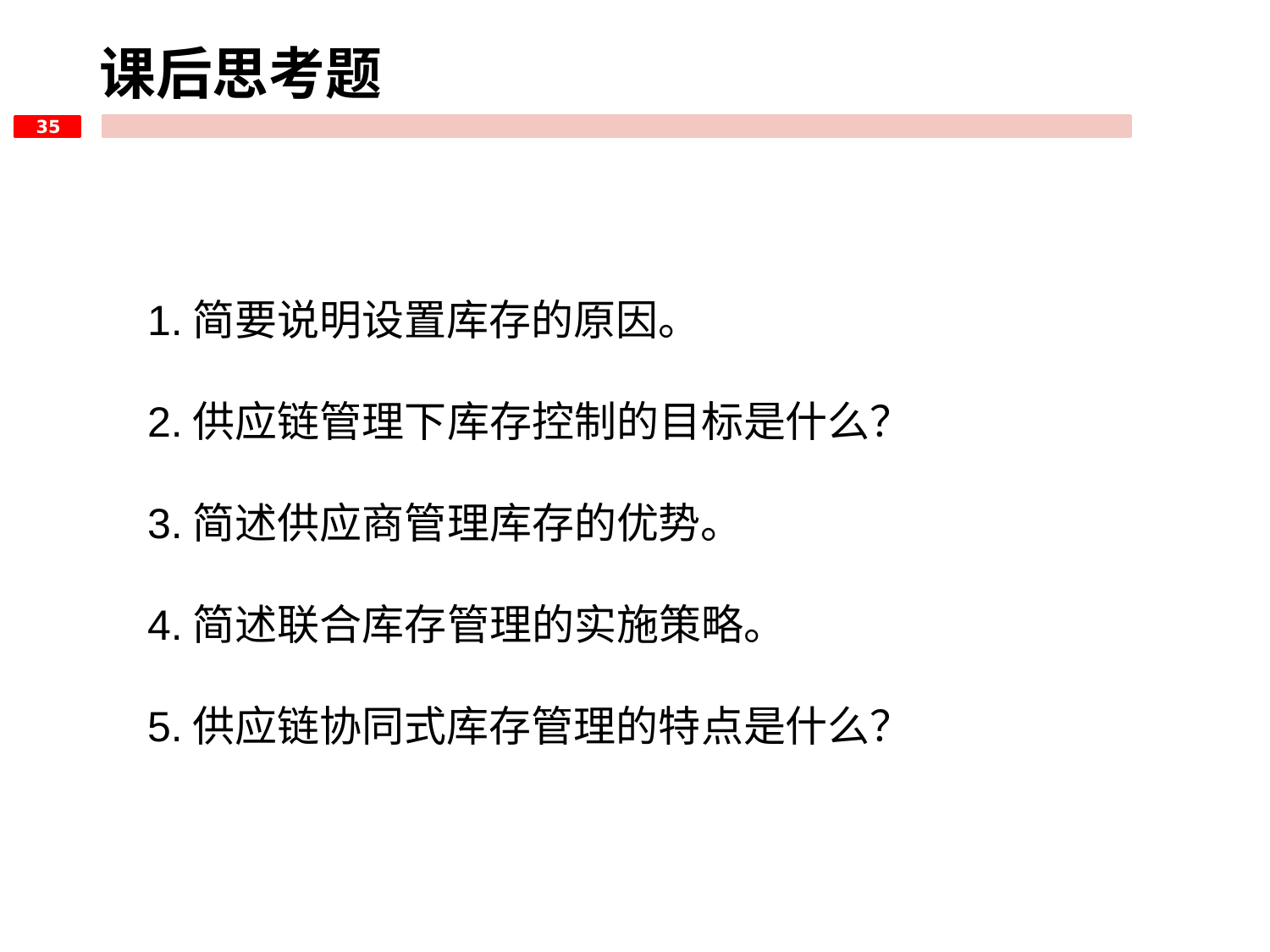

课后思考题

35
1.简要说明设置库存的原因。
2.供应链管理下库存控制的目标是什么？
3.简述供应商管理库存的优势。
4.简述联合库存管理的实施策略。
5.供应链协同式库存管理的特点是什么？